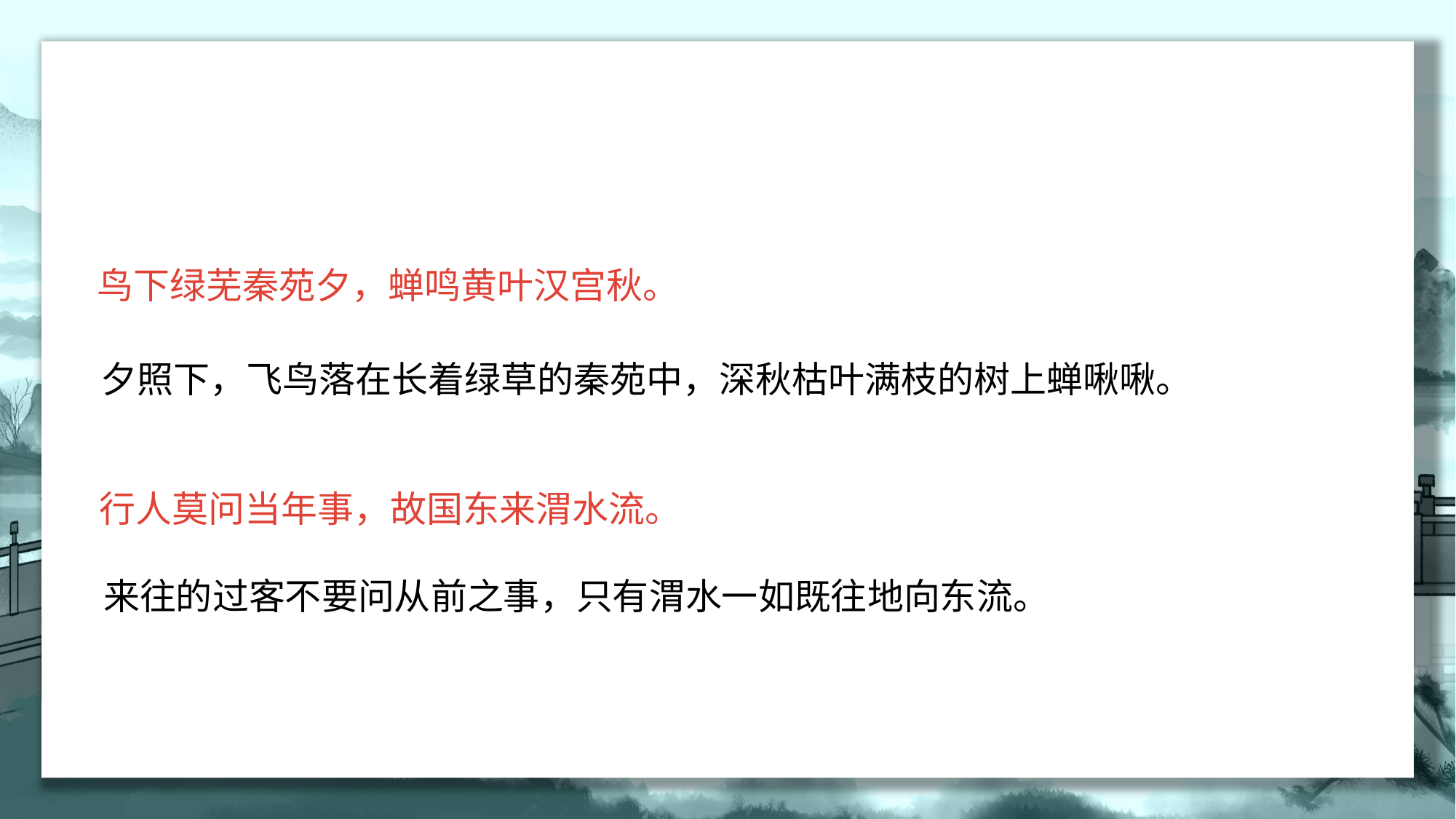

鸟下绿芜秦苑夕，蝉鸣黄叶汉宫秋。
夕照下，飞鸟落在长着绿草的秦苑中，深秋枯叶满枝的树上蝉啾啾。
行人莫问当年事，故国东来渭水流。
来往的过客不要问从前之事，只有渭水一如既往地向东流。